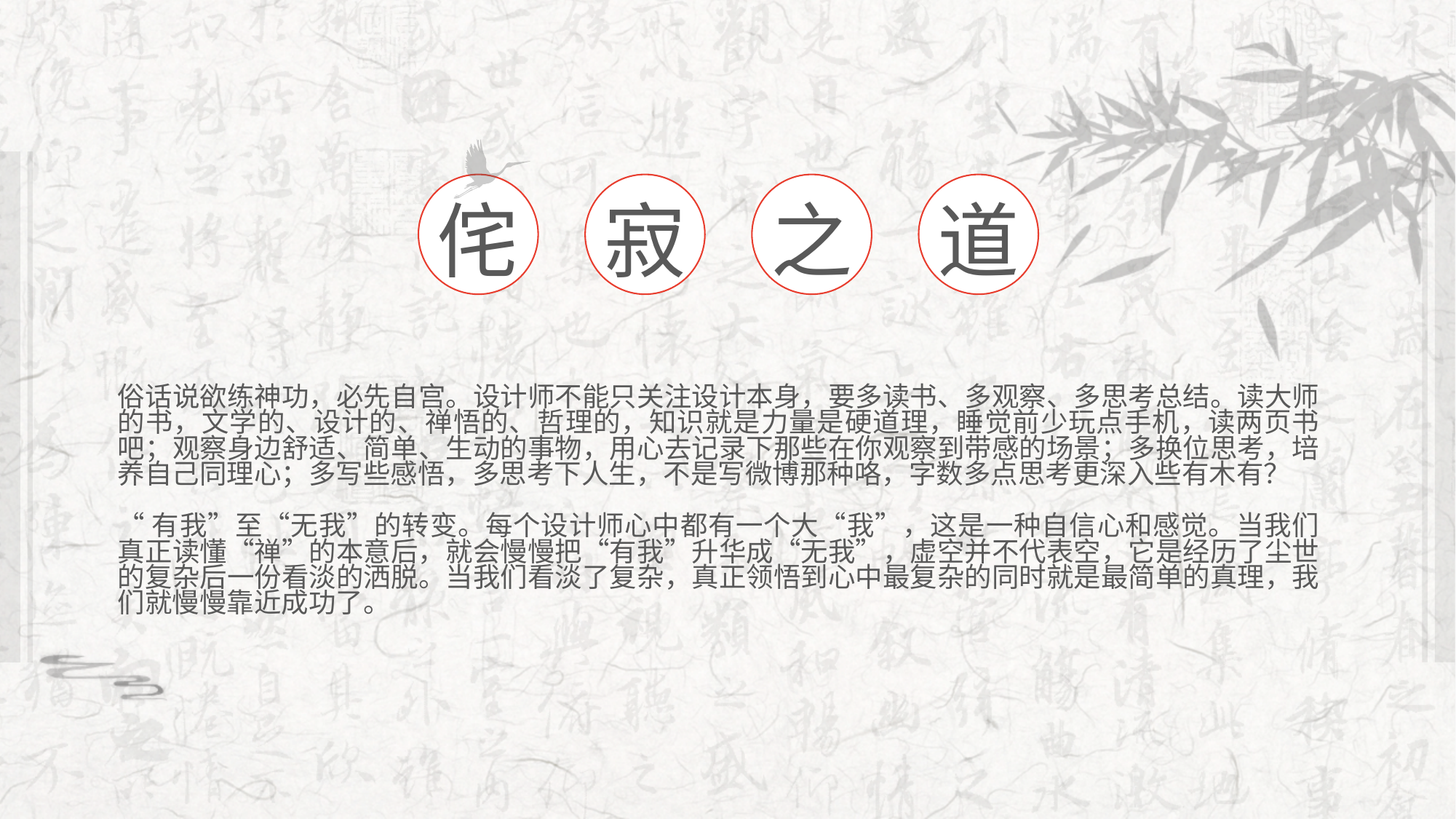

侘
寂
之
道
俗话说欲练神功，必先自宫。设计师不能只关注设计本身，要多读书、多观察、多思考总结。读大师的书，文学的、设计的、禅悟的、哲理的，知识就是力量是硬道理，睡觉前少玩点手机，读两页书吧；观察身边舒适、简单、生动的事物，用心去记录下那些在你观察到带感的场景；多换位思考，培养自己同理心；多写些感悟，多思考下人生，不是写微博那种咯，字数多点思考更深入些有木有？

“有我”至“无我”的转变。每个设计师心中都有一个大“我”，这是一种自信心和感觉。当我们真正读懂“禅”的本意后，就会慢慢把“有我”升华成“无我”，虚空并不代表空，它是经历了尘世的复杂后一份看淡的洒脱。当我们看淡了复杂，真正领悟到心中最复杂的同时就是最简单的真理，我们就慢慢靠近成功了。